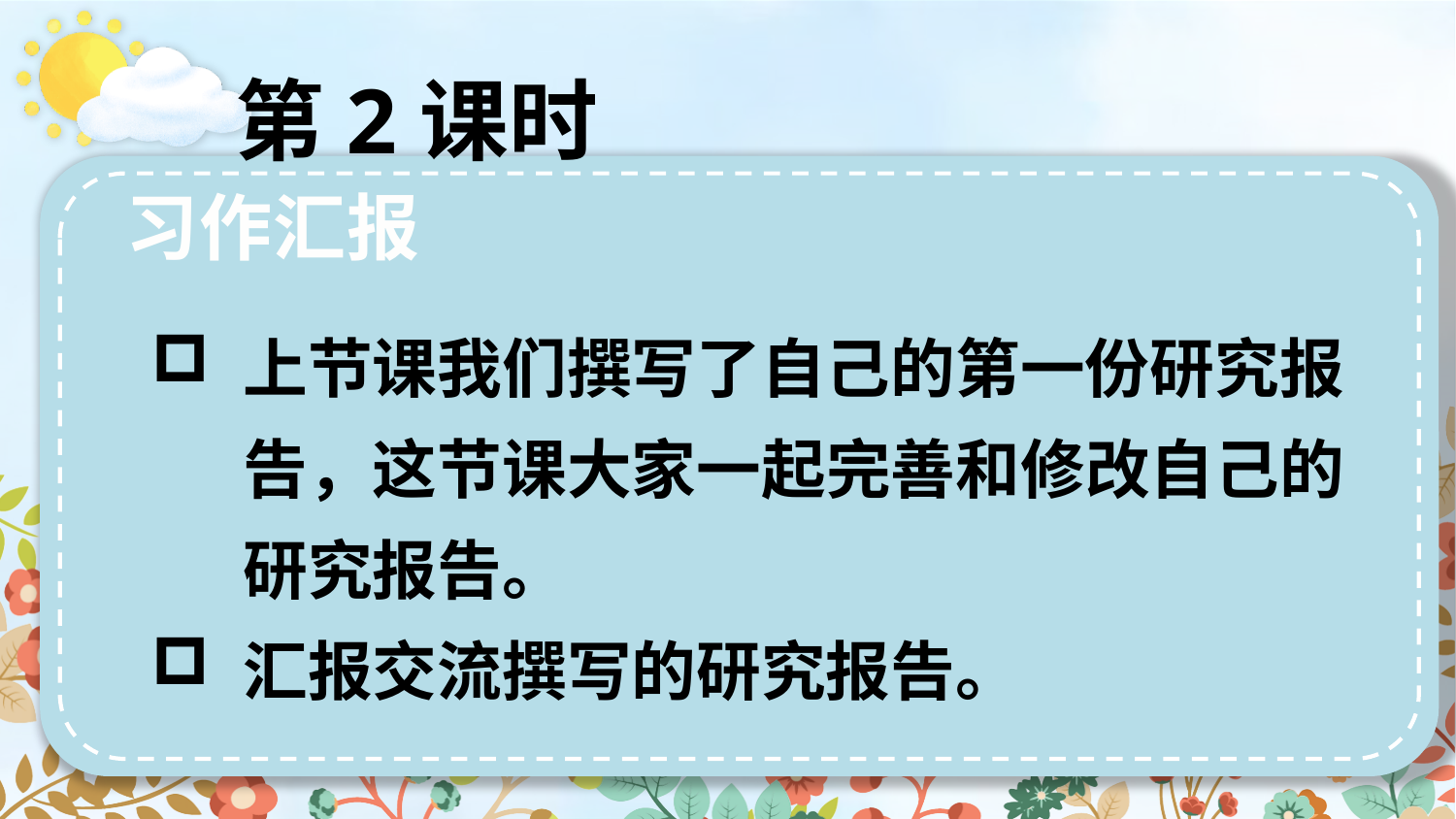

第2课时
习作汇报
上节课我们撰写了自己的第一份研究报告，这节课大家一起完善和修改自己的研究报告。
汇报交流撰写的研究报告。